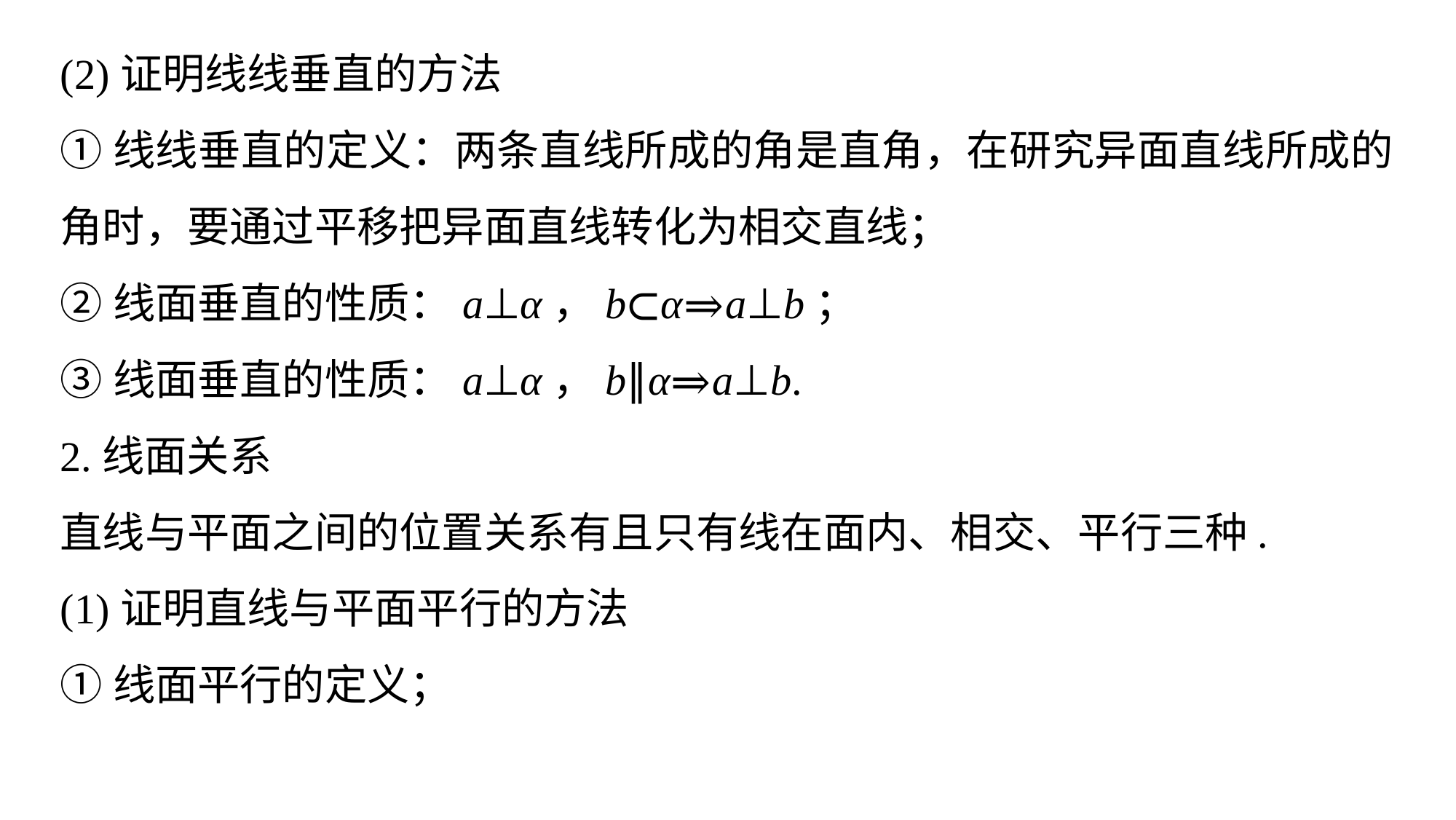

(2)证明线线垂直的方法
①线线垂直的定义：两条直线所成的角是直角，在研究异面直线所成的角时，要通过平移把异面直线转化为相交直线；
②线面垂直的性质：a⊥α，b⊂α⇒a⊥b；
③线面垂直的性质：a⊥α，b∥α⇒a⊥b.
2.线面关系
直线与平面之间的位置关系有且只有线在面内、相交、平行三种.
(1)证明直线与平面平行的方法
①线面平行的定义；